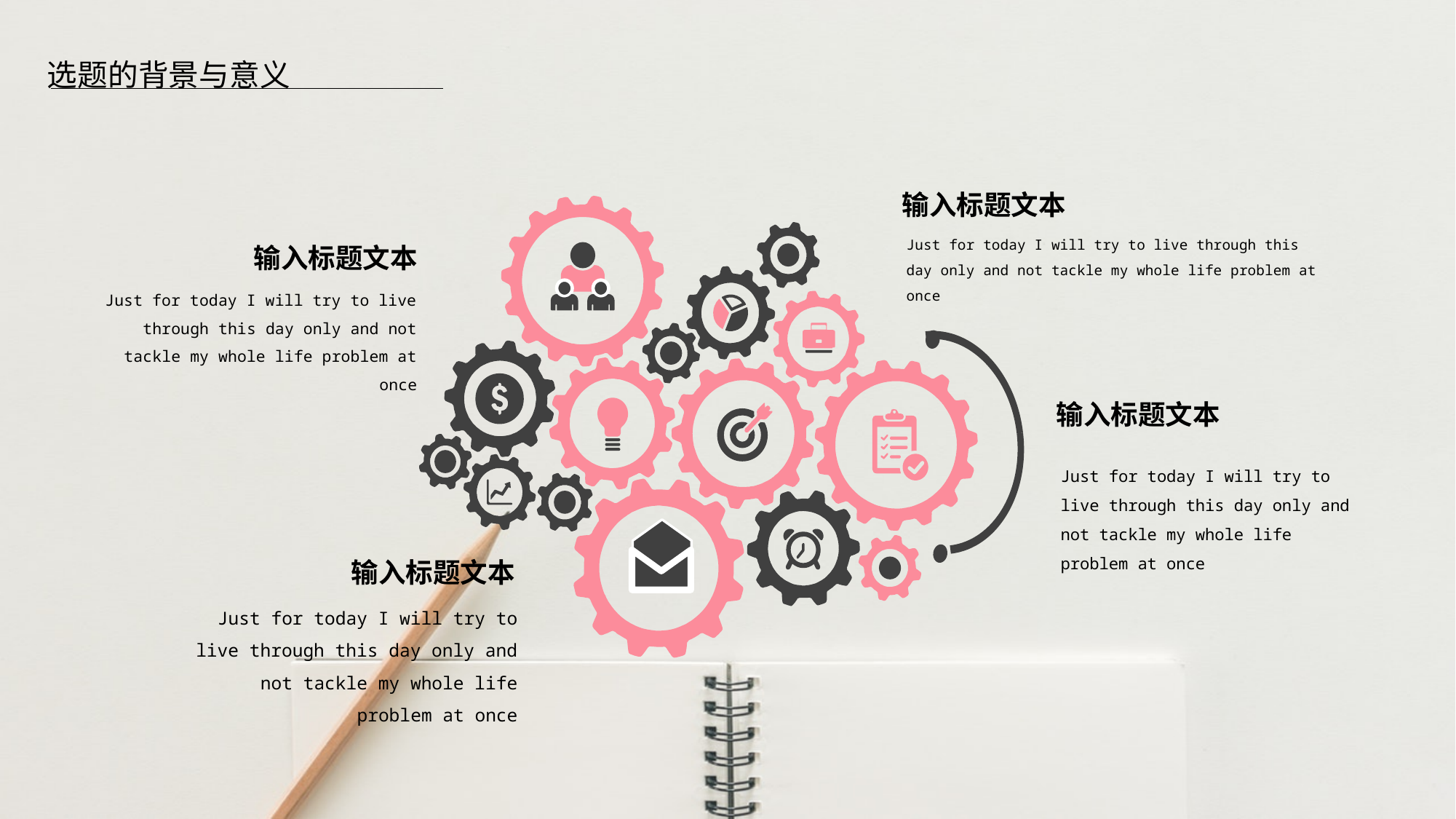

选题的背景与意义
输入标题文本
Just for today I will try to live through this day only and not tackle my whole life problem at once

输入标题文本
Just for today I will try to live through this day only and not tackle my whole life problem at once
输入标题文本
Just for today I will try to live through this day only and not tackle my whole life problem at once
输入标题文本
Just for today I will try to live through this day only and not tackle my whole life problem at once